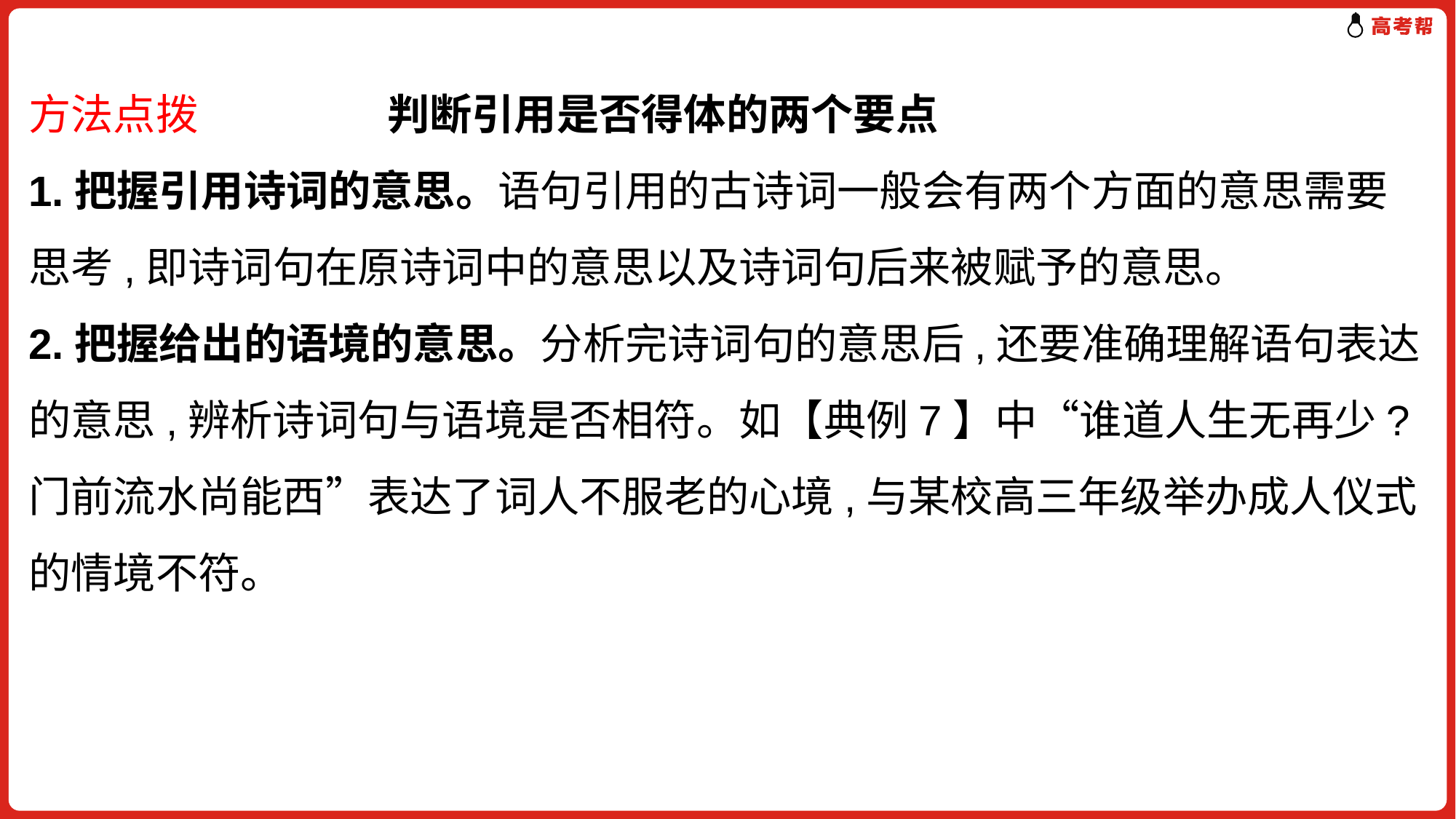

方法点拨                    判断引用是否得体的两个要点
1.把握引用诗词的意思。语句引用的古诗词一般会有两个方面的意思需要思考,即诗词句在原诗词中的意思以及诗词句后来被赋予的意思。
2.把握给出的语境的意思。分析完诗词句的意思后,还要准确理解语句表达的意思,辨析诗词句与语境是否相符。如【典例7】中“谁道人生无再少?门前流水尚能西”表达了词人不服老的心境,与某校高三年级举办成人仪式的情境不符。